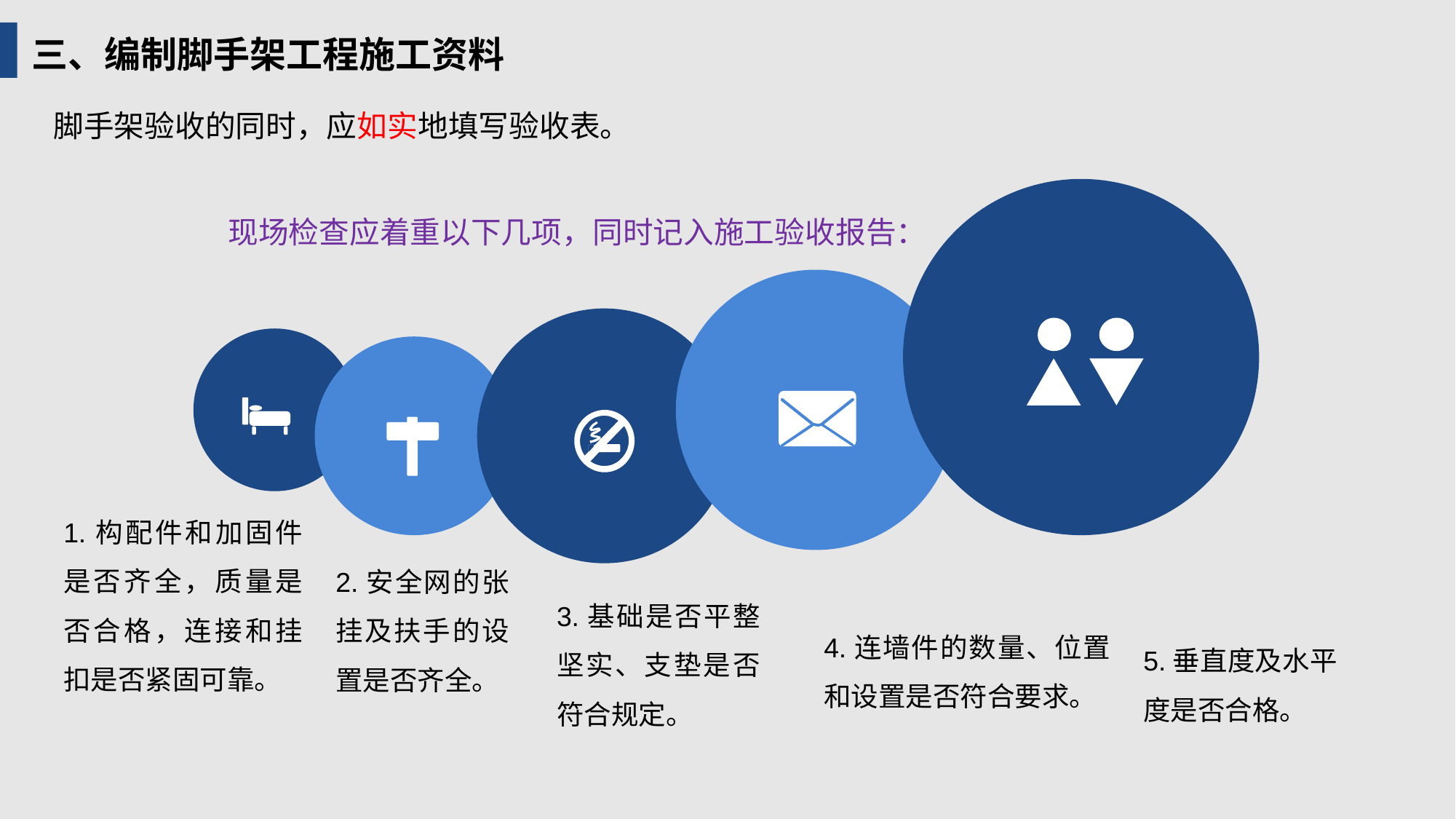

三、编制脚手架工程施工资料
脚手架验收的同时，应如实地填写验收表。

现场检查应着重以下几项，同时记入施工验收报告：

1.构配件和加固件是否齐全，质量是否合格，连接和挂扣是否紧固可靠。
2.安全网的张挂及扶手的设置是否齐全。
3.基础是否平整坚实、支垫是否符合规定。
4.连墙件的数量、位置和设置是否符合要求。
5.垂直度及水平度是否合格。